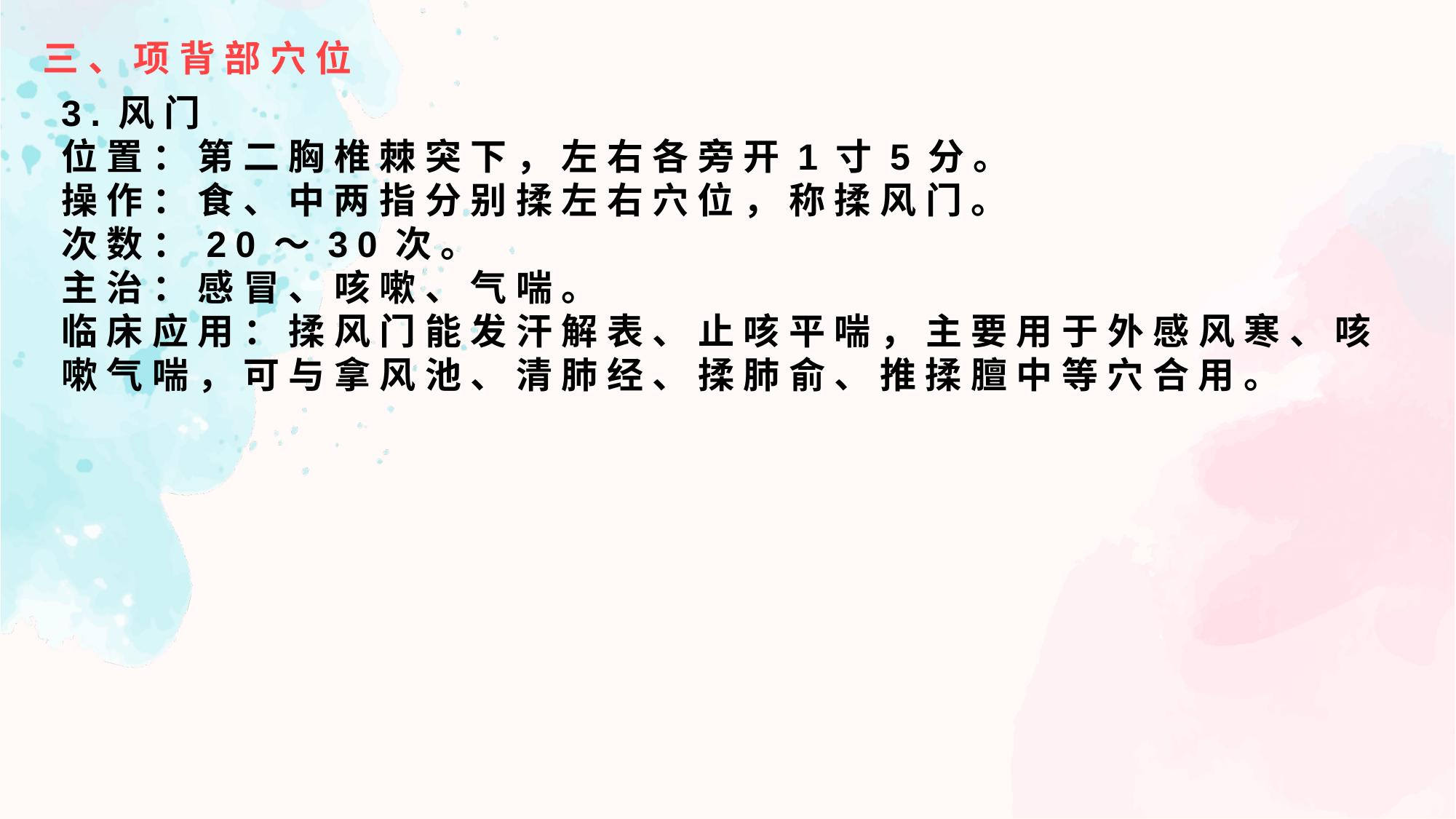

三、项背部穴位
3.风门
位置：第二胸椎棘突下，左右各旁开1寸5分。
操作：食、中两指分别揉左右穴位，称揉风门。
次数：20～30次。
主治：感冒、咳嗽、气喘。
临床应用：揉风门能发汗解表、止咳平喘，主要用于外感风寒、咳嗽气喘，可与拿风池、清肺经、揉肺俞、推揉膻中等穴合用。